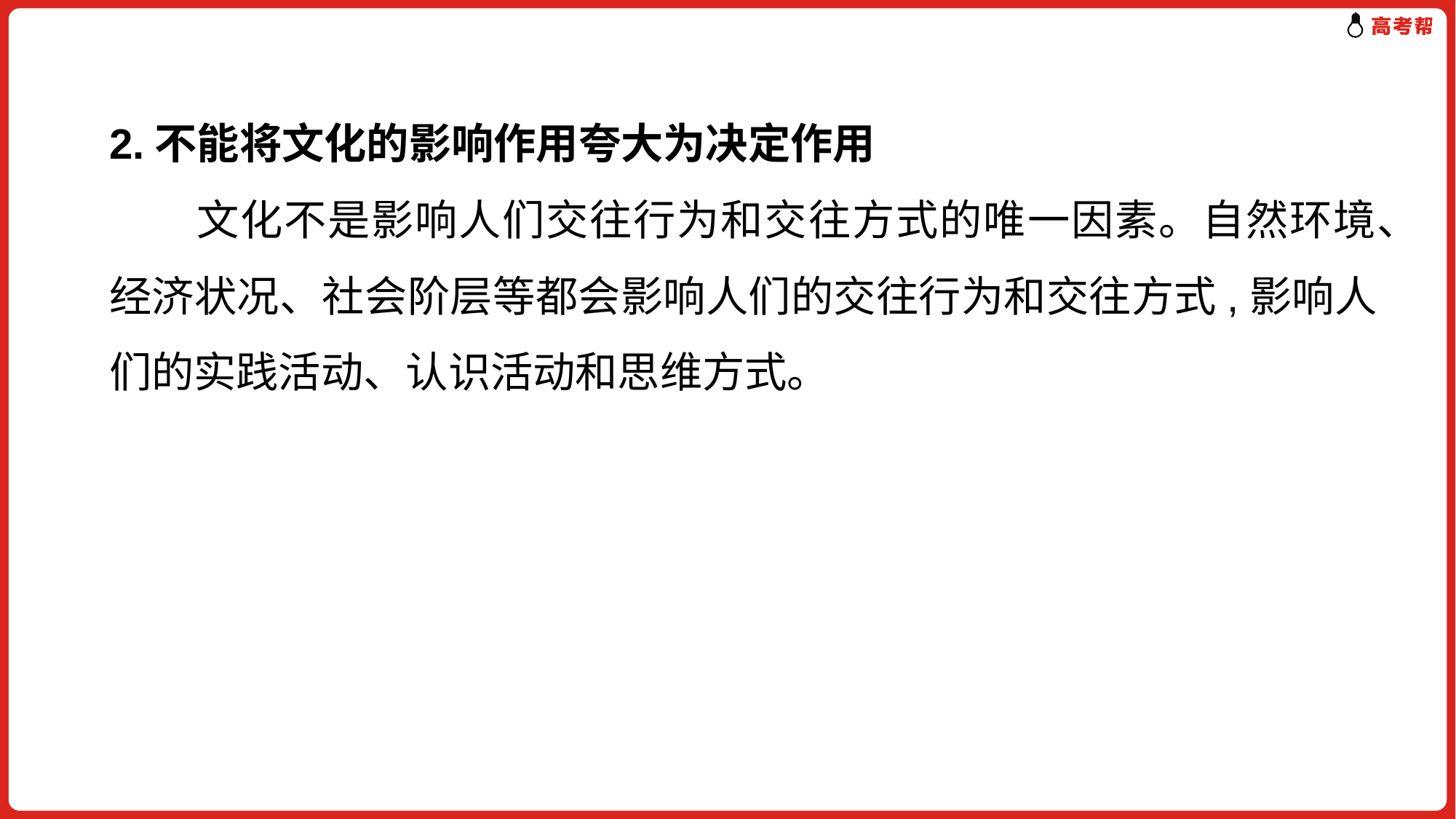

2.不能将文化的影响作用夸大为决定作用
　　文化不是影响人们交往行为和交往方式的唯一因素。自然环境、经济状况、社会阶层等都会影响人们的交往行为和交往方式,影响人们的实践活动、认识活动和思维方式。